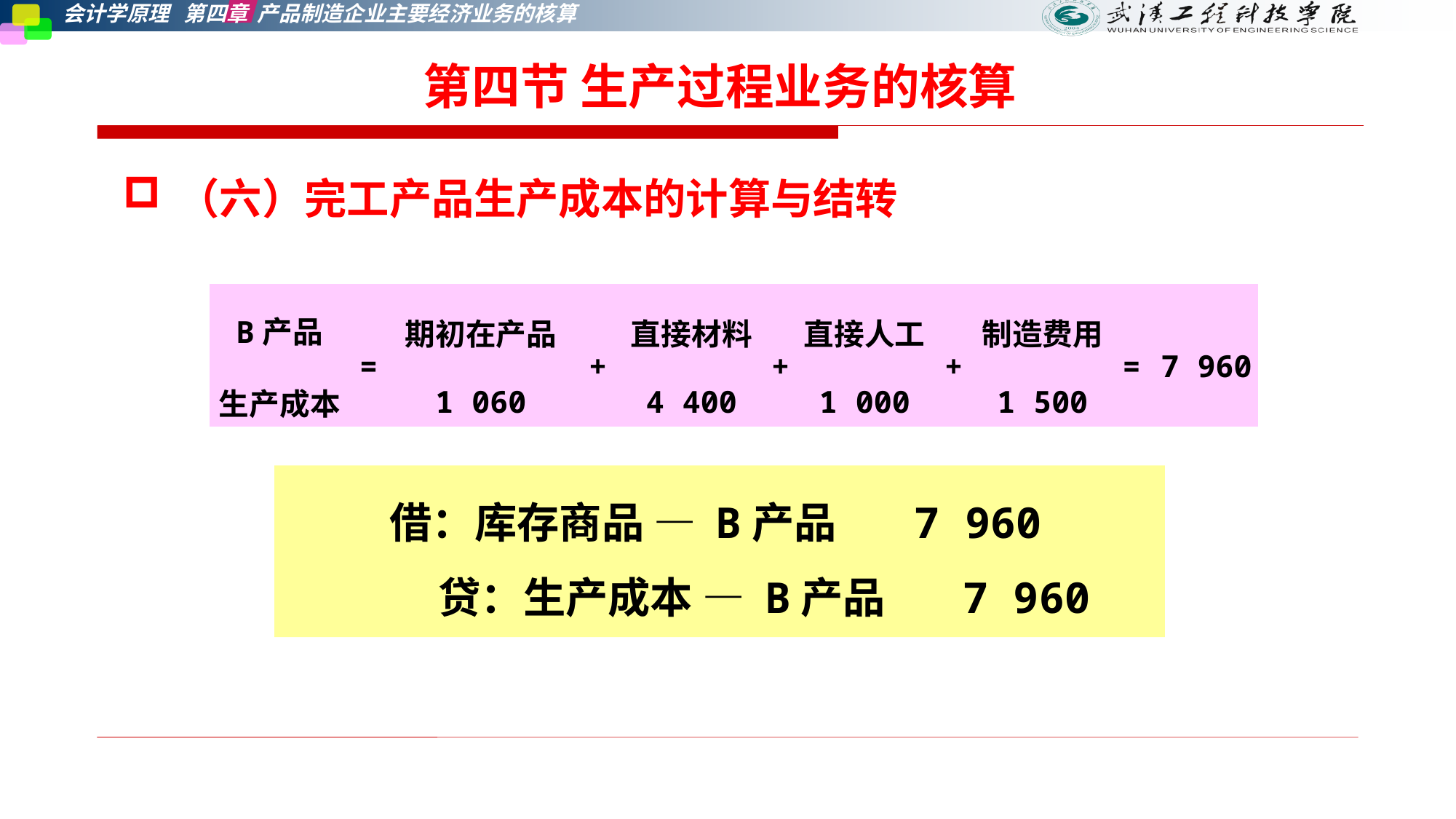

第四节 生产过程业务的核算
（六）完工产品生产成本的计算与结转
| B产品 生产成本 | = | 期初在产品 1 060 | + | 直接材料 4 400 | + | 直接人工 1 000 | + | 制造费用 1 500 | = | 7 960 |
| --- | --- | --- | --- | --- | --- | --- | --- | --- | --- | --- |
借：库存商品 — B产品       7 960
    贷：生产成本 — B产品       7 960